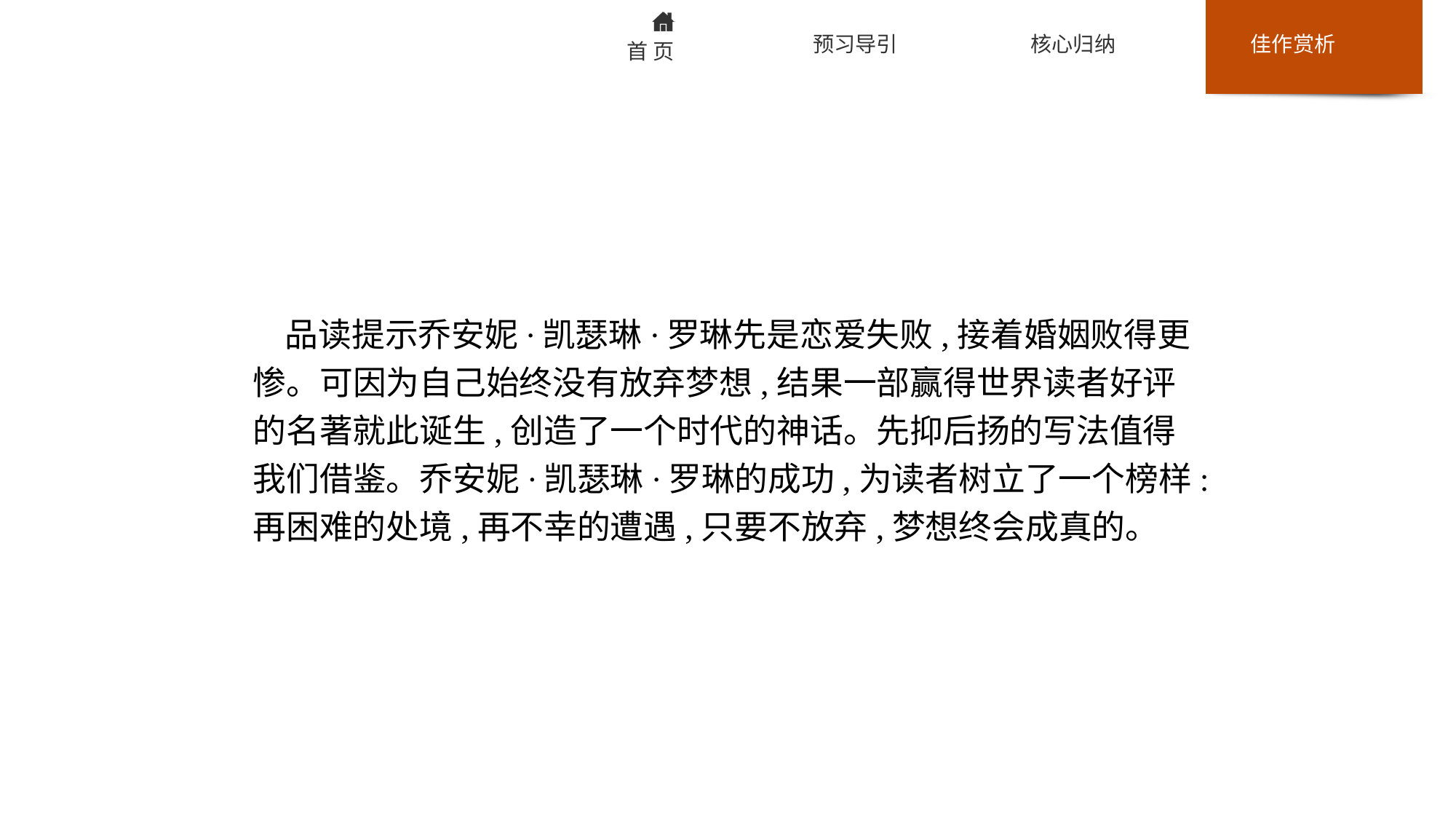

品读提示乔安妮·凯瑟琳·罗琳先是恋爱失败,接着婚姻败得更惨。可因为自己始终没有放弃梦想,结果一部赢得世界读者好评的名著就此诞生,创造了一个时代的神话。先抑后扬的写法值得我们借鉴。乔安妮·凯瑟琳·罗琳的成功,为读者树立了一个榜样:再困难的处境,再不幸的遭遇,只要不放弃,梦想终会成真的。